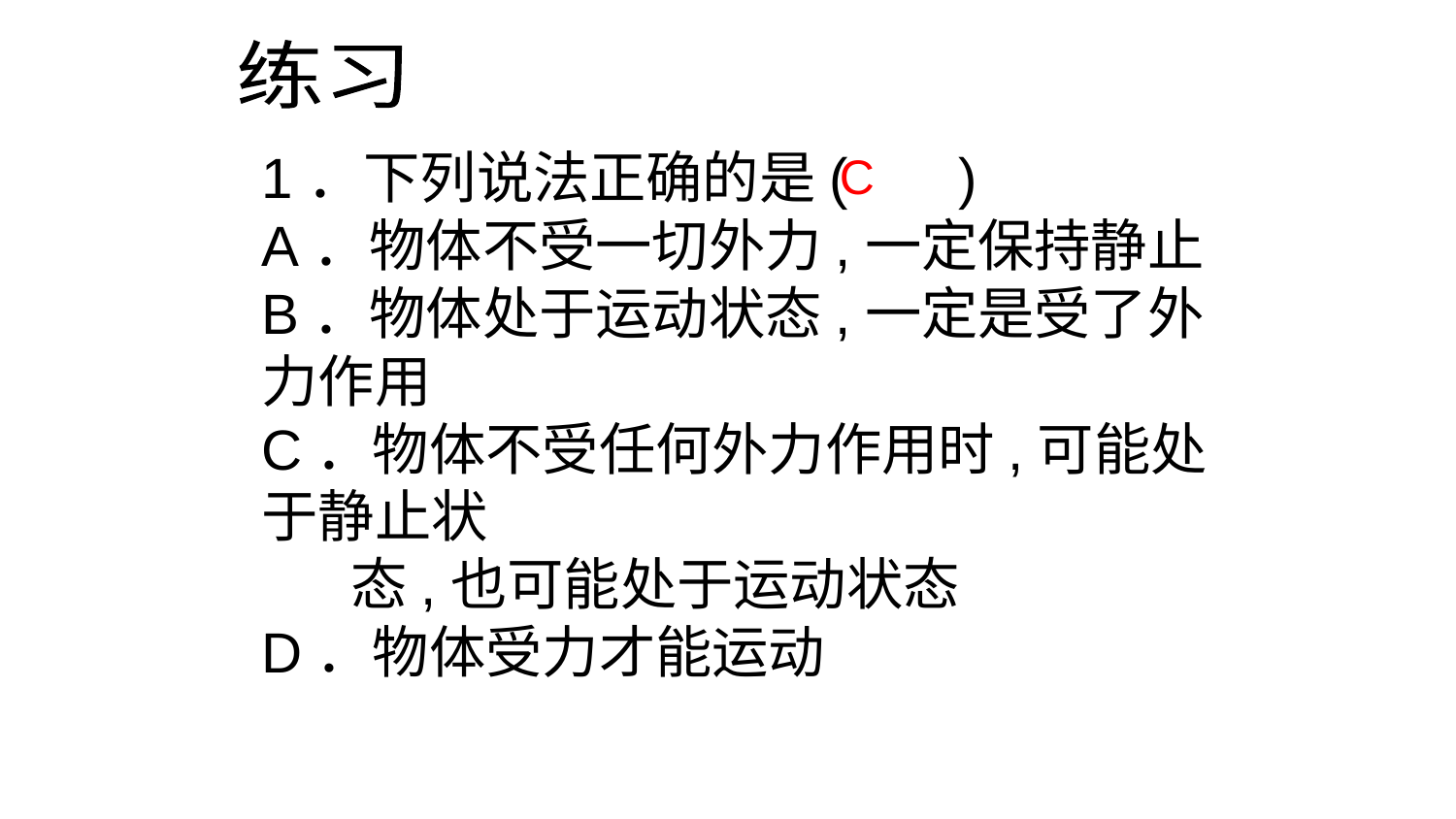

练习
1．下列说法正确的是(       )
A．物体不受一切外力,一定保持静止
B．物体处于运动状态,一定是受了外力作用
C．物体不受任何外力作用时,可能处于静止状
      态,也可能处于运动状态
D．物体受力才能运动
C